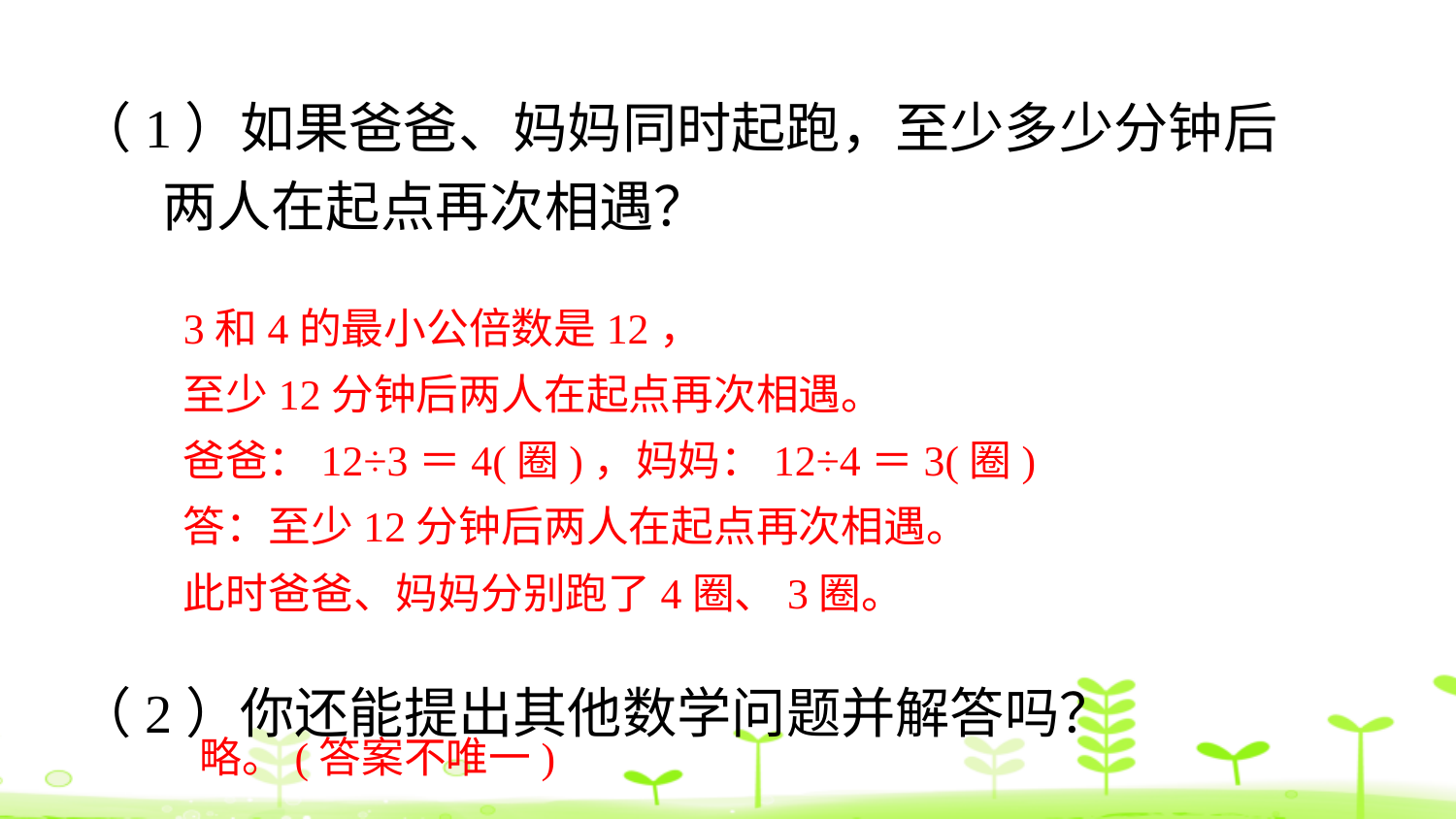

（1）如果爸爸、妈妈同时起跑，至少多少分钟后两人在起点再次相遇？
3和4的最小公倍数是12，
至少12分钟后两人在起点再次相遇。
爸爸：12÷3＝4(圈)，妈妈：12÷4＝3(圈)
答：至少12分钟后两人在起点再次相遇。
此时爸爸、妈妈分别跑了4圈、3圈。
（2）你还能提出其他数学问题并解答吗？
略。(答案不唯一)